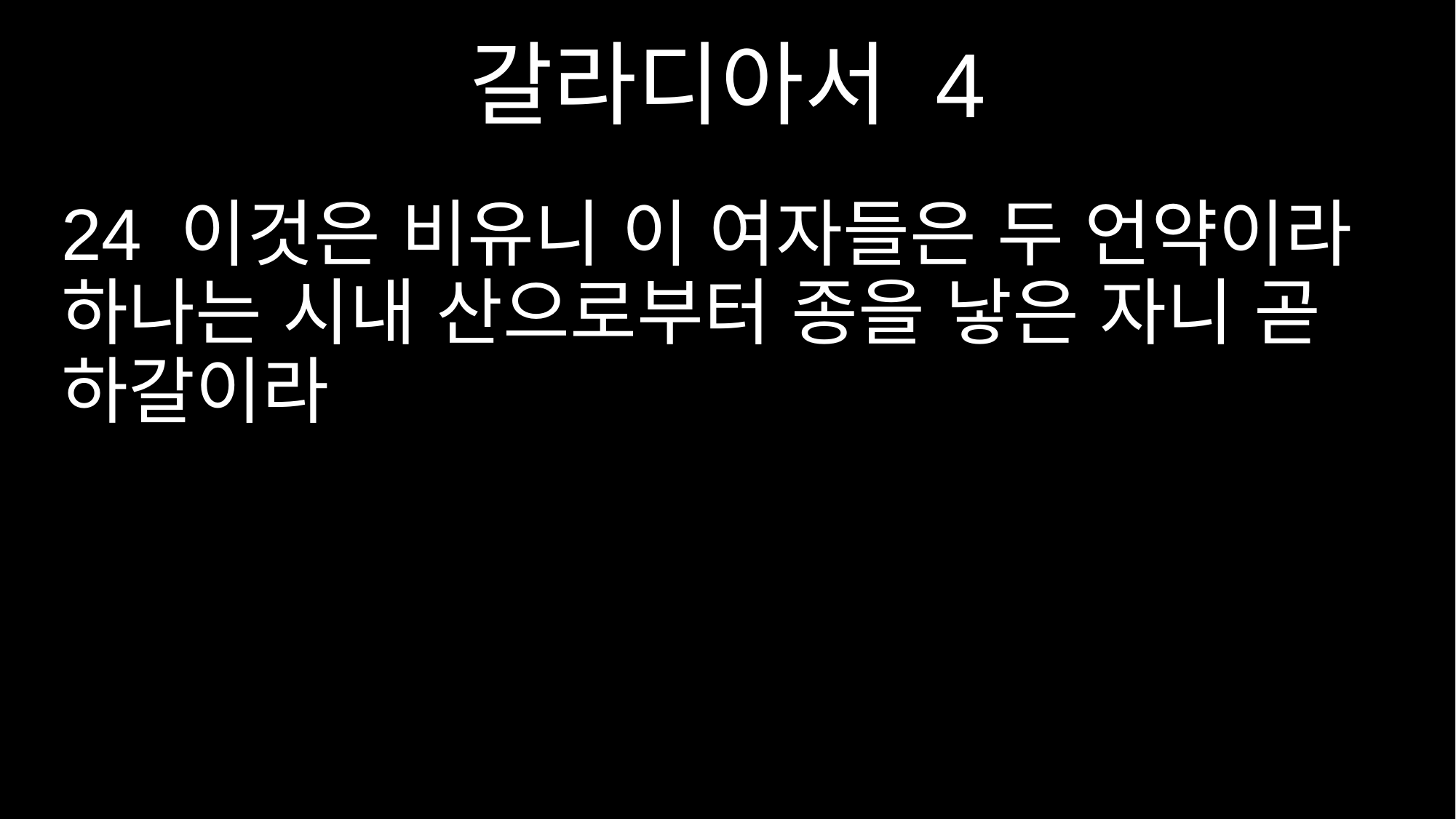

갈라디아서 4
24 이것은 비유니 이 여자들은 두 언약이라 하나는 시내 산으로부터 종을 낳은 자니 곧 하갈이라